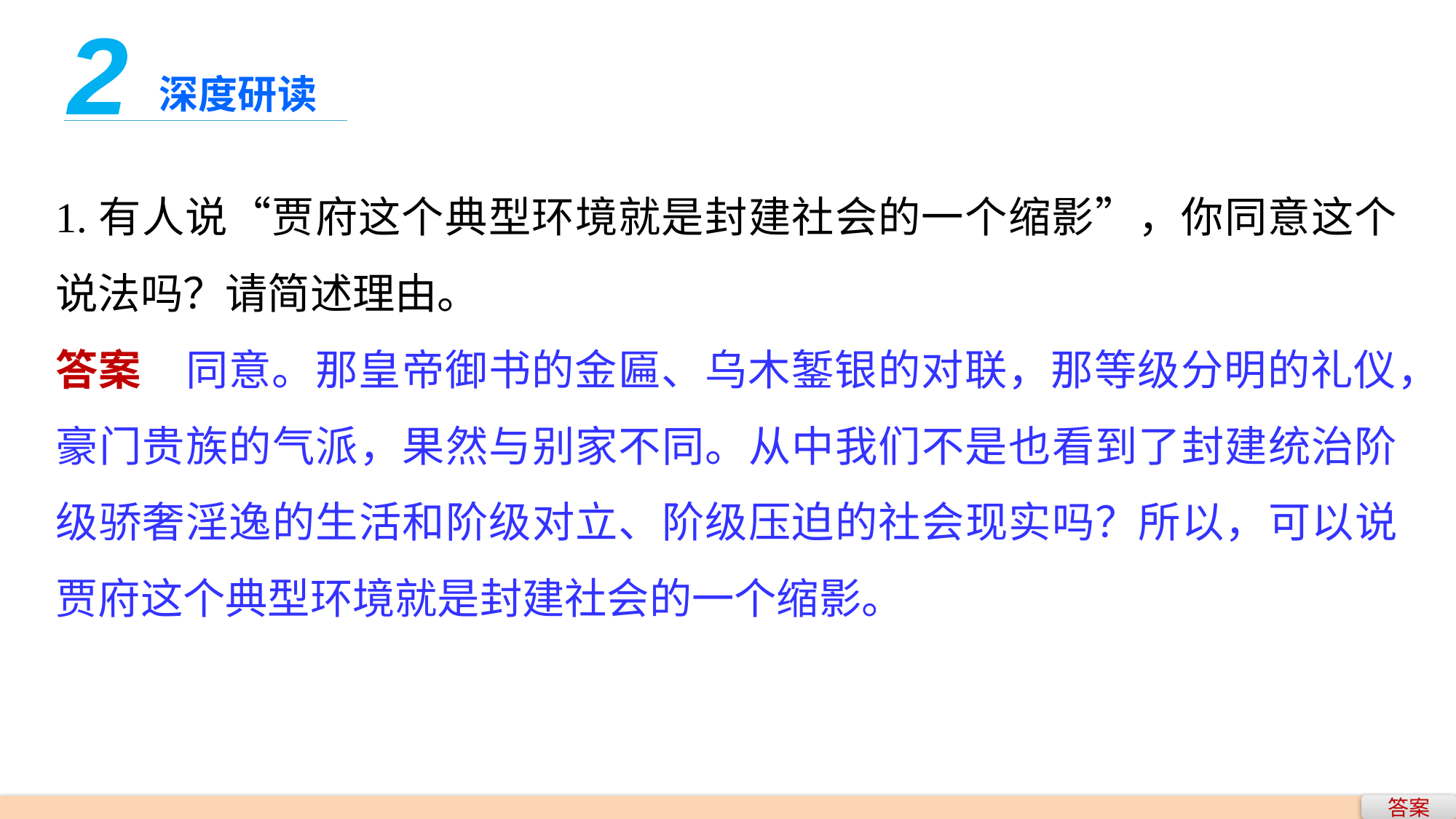

2
深度研读
1.有人说“贾府这个典型环境就是封建社会的一个缩影”，你同意这个说法吗？请简述理由。
答案　同意。那皇帝御书的金匾、乌木錾银的对联，那等级分明的礼仪，豪门贵族的气派，果然与别家不同。从中我们不是也看到了封建统治阶级骄奢淫逸的生活和阶级对立、阶级压迫的社会现实吗？所以，可以说贾府这个典型环境就是封建社会的一个缩影。
答案